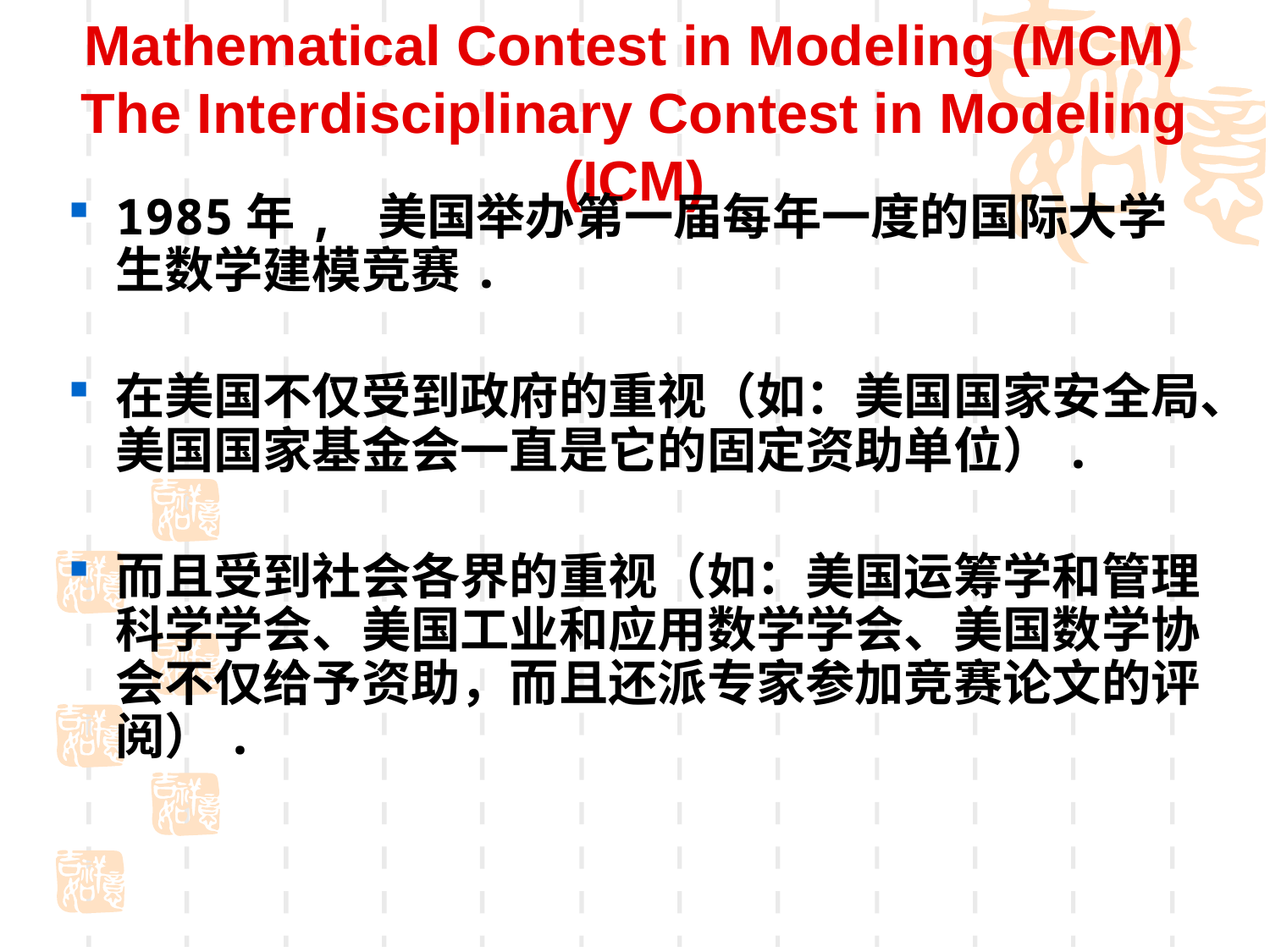

# Mathematical Contest in Modeling (MCM) The Interdisciplinary Contest in Modeling (ICM)
1985年, 美国举办第一届每年一度的国际大学生数学建模竞赛.

在美国不仅受到政府的重视（如：美国国家安全局、美国国家基金会一直是它的固定资助单位）.

而且受到社会各界的重视（如：美国运筹学和管理科学学会、美国工业和应用数学学会、美国数学协会不仅给予资助，而且还派专家参加竞赛论文的评阅）.